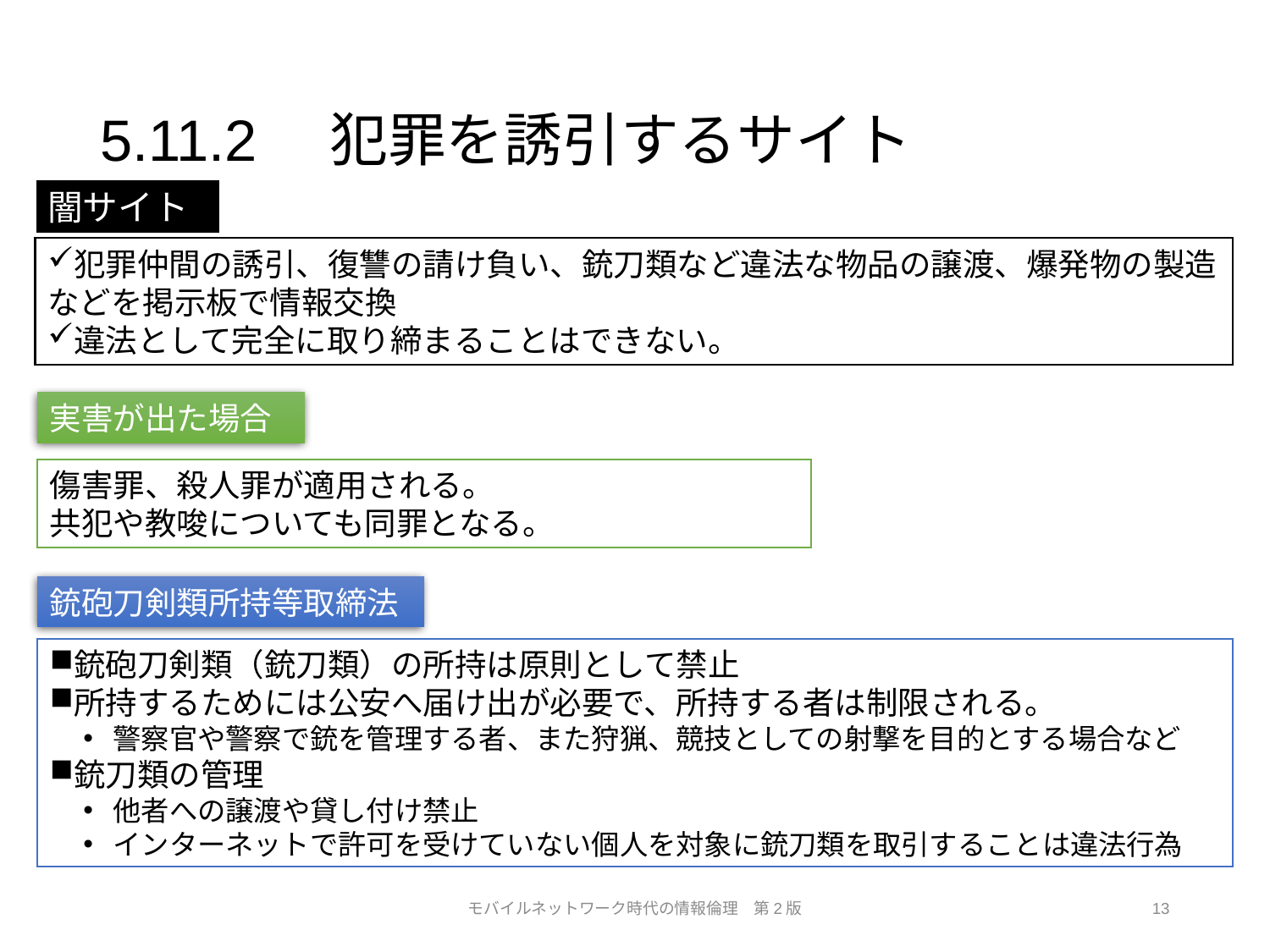

# 5.11.2　犯罪を誘引するサイト
闇サイト
犯罪仲間の誘引、復讐の請け負い、銃刀類など違法な物品の譲渡、爆発物の製造などを掲示板で情報交換
違法として完全に取り締まることはできない。
実害が出た場合
傷害罪、殺人罪が適用される。
共犯や教唆についても同罪となる。
銃砲刀剣類所持等取締法
銃砲刀剣類（銃刀類）の所持は原則として禁止
所持するためには公安へ届け出が必要で、所持する者は制限される。
警察官や警察で銃を管理する者、また狩猟、競技としての射撃を目的とする場合など
銃刀類の管理
他者への譲渡や貸し付け禁止
インターネットで許可を受けていない個人を対象に銃刀類を取引することは違法行為
モバイルネットワーク時代の情報倫理　第2版
13